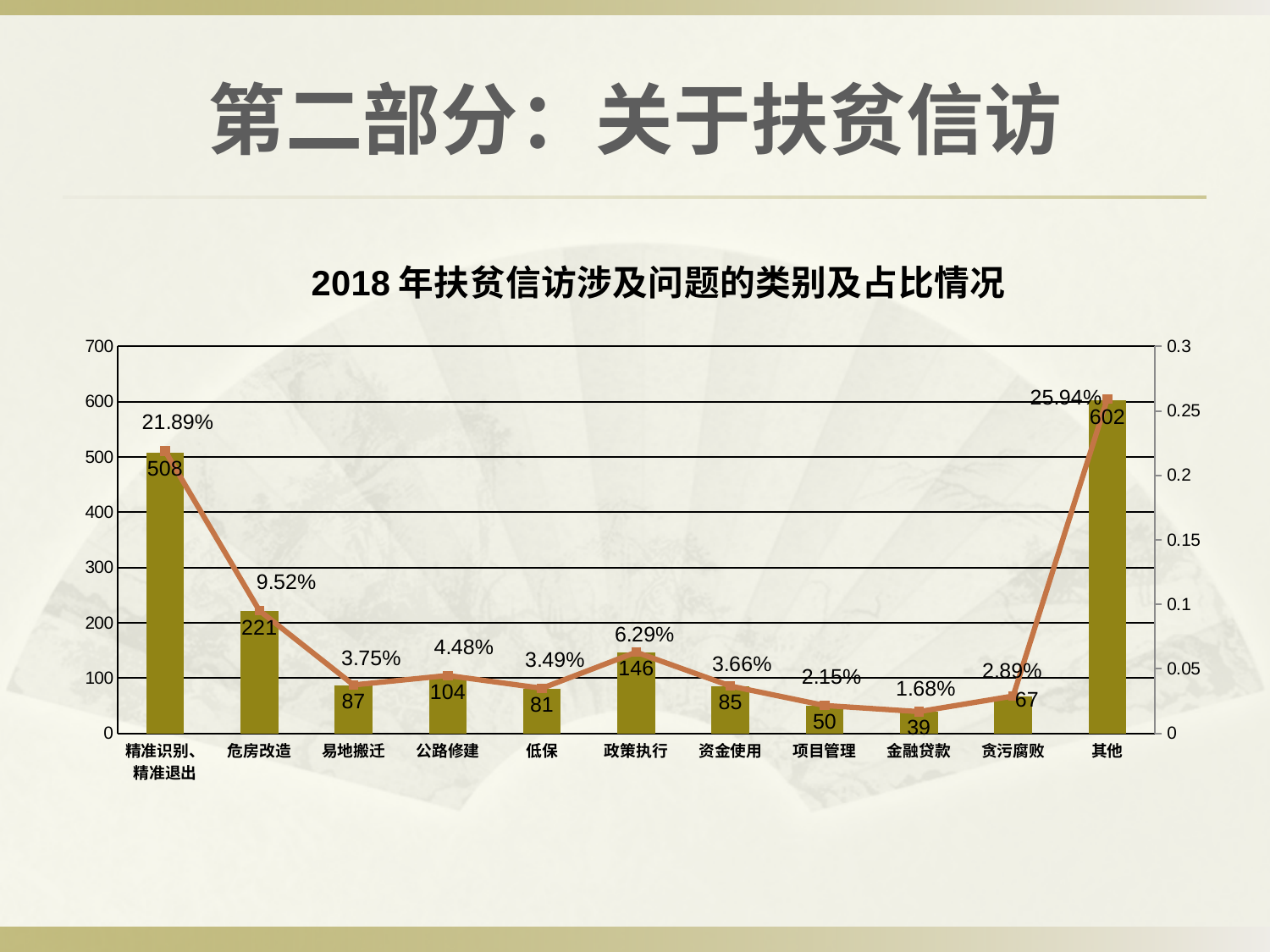

# 第二部分：关于扶贫信访

### Chart: 2018年扶贫信访涉及问题的类别及占比情况

| Category |  |  |
|---|---|---|
| 精准识别、精准退出 | 508.0 | 0.21887117621714777 |
| 危房改造 | 221.0 | 0.0952175786299009 |
| 易地搬迁 | 87.0 | 0.037483843171046964 |
| 公路修建 | 104.0 | 0.04480827229642396 |
| 低保 | 81.0 | 0.034898750538560966 |
| 政策执行 | 146.0 | 0.06290392072382593 |
| 资金使用 | 85.0 | 0.03662214562688496 |
| 项目管理 | 50.0 | 0.021542438604049977 |
| 金融贷款 | 39.0 | 0.01680310211115898 |
| 贪污腐败 | 67.0 | 0.02886686772942697 |
| 其他 | 602.0 | 0.25937096079276173 |